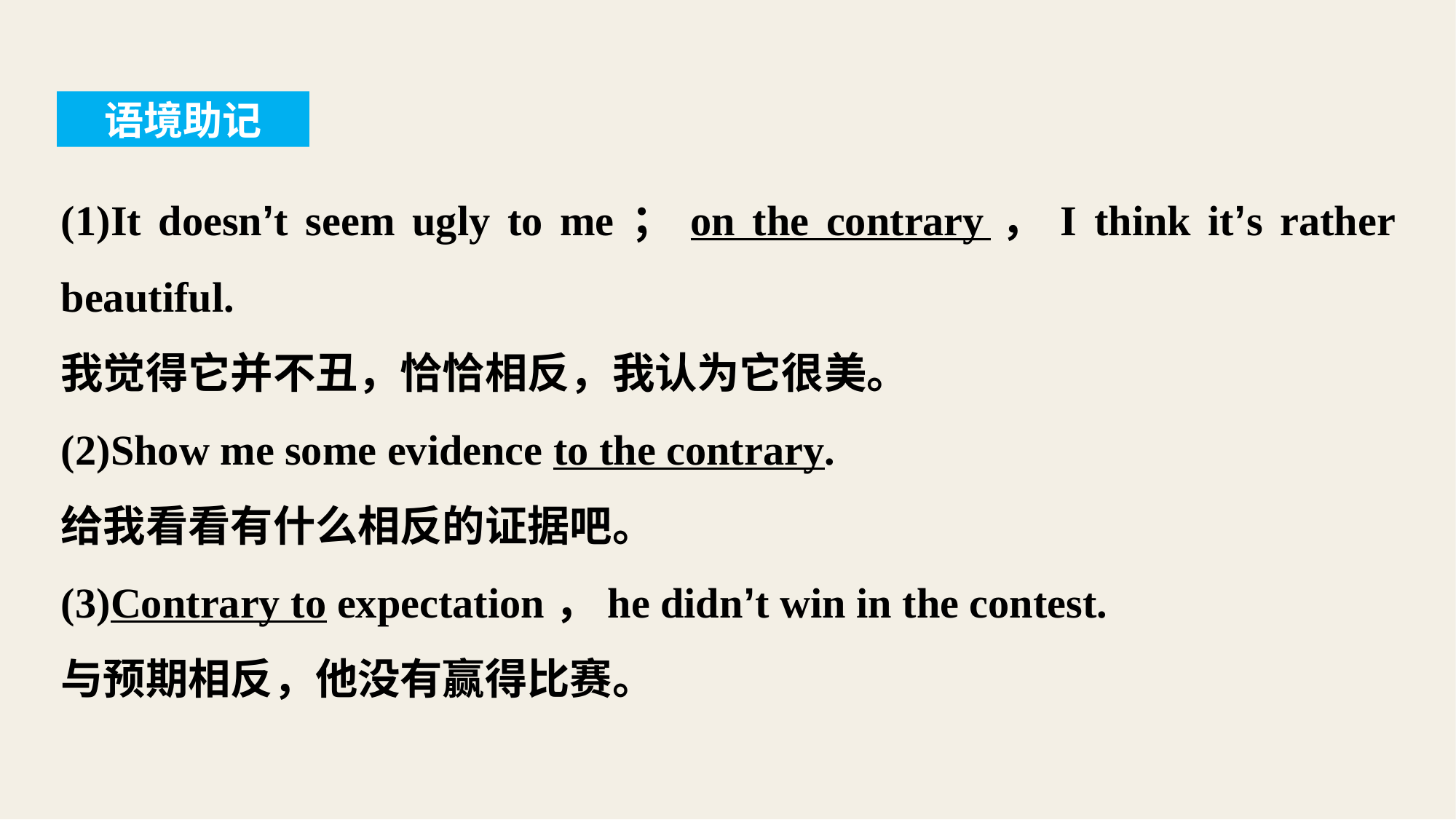

语境助记
(1)It doesn’t seem ugly to me；on the contrary，I think it’s rather beautiful.
我觉得它并不丑，恰恰相反，我认为它很美。
(2)Show me some evidence to the contrary.
给我看看有什么相反的证据吧。
(3)Contrary to expectation，he didn’t win in the contest.
与预期相反，他没有赢得比赛。